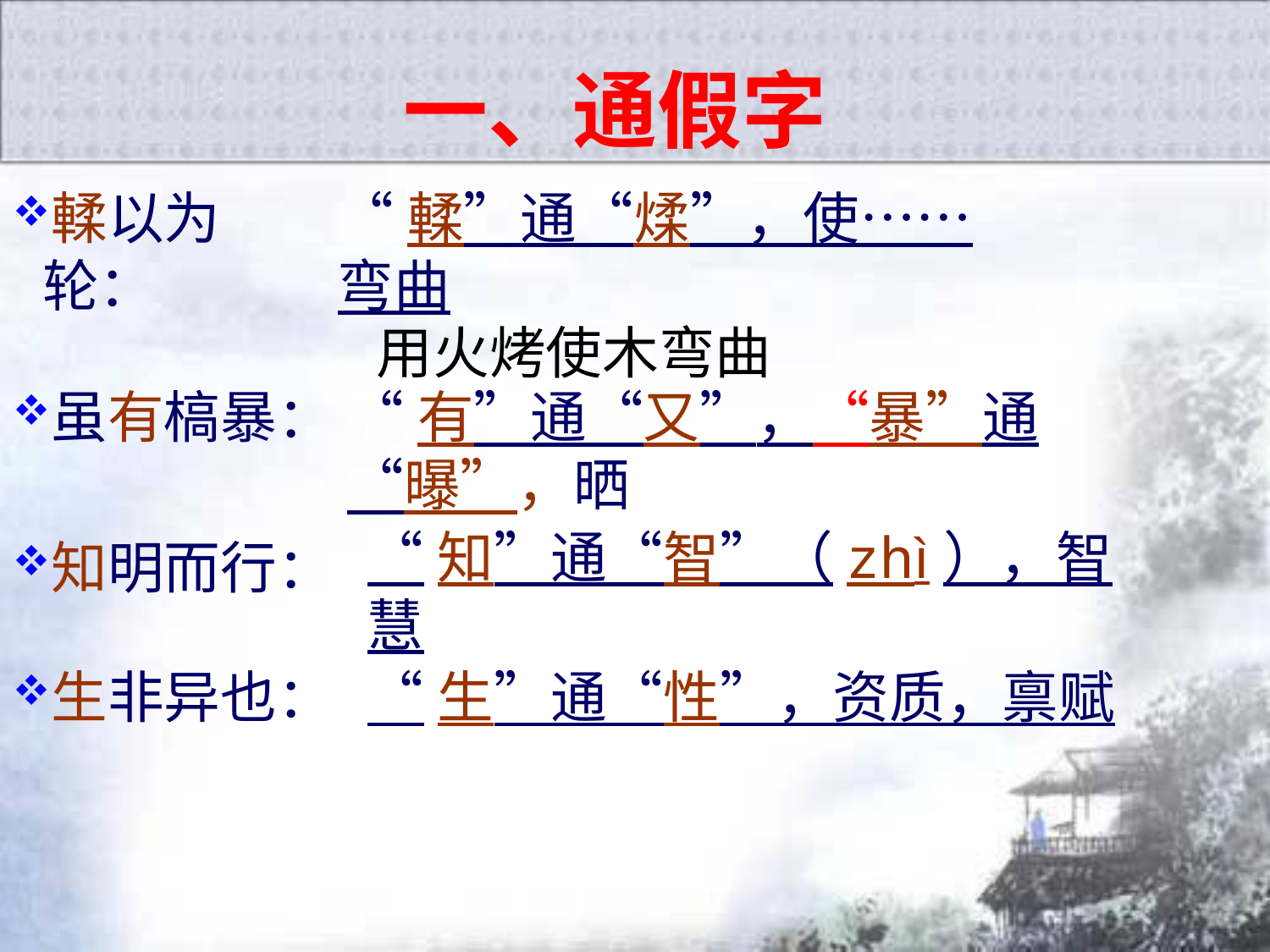

一、通假字
輮以为轮：
“輮”通“煣”，使……弯曲
  用火烤使木弯曲
虽有槁暴：
“有”通“又”，“暴”通“曝”，晒

“知”通“智”（zhì），智慧
知明而行：
生非异也：
“生”通“性”，资质，禀赋